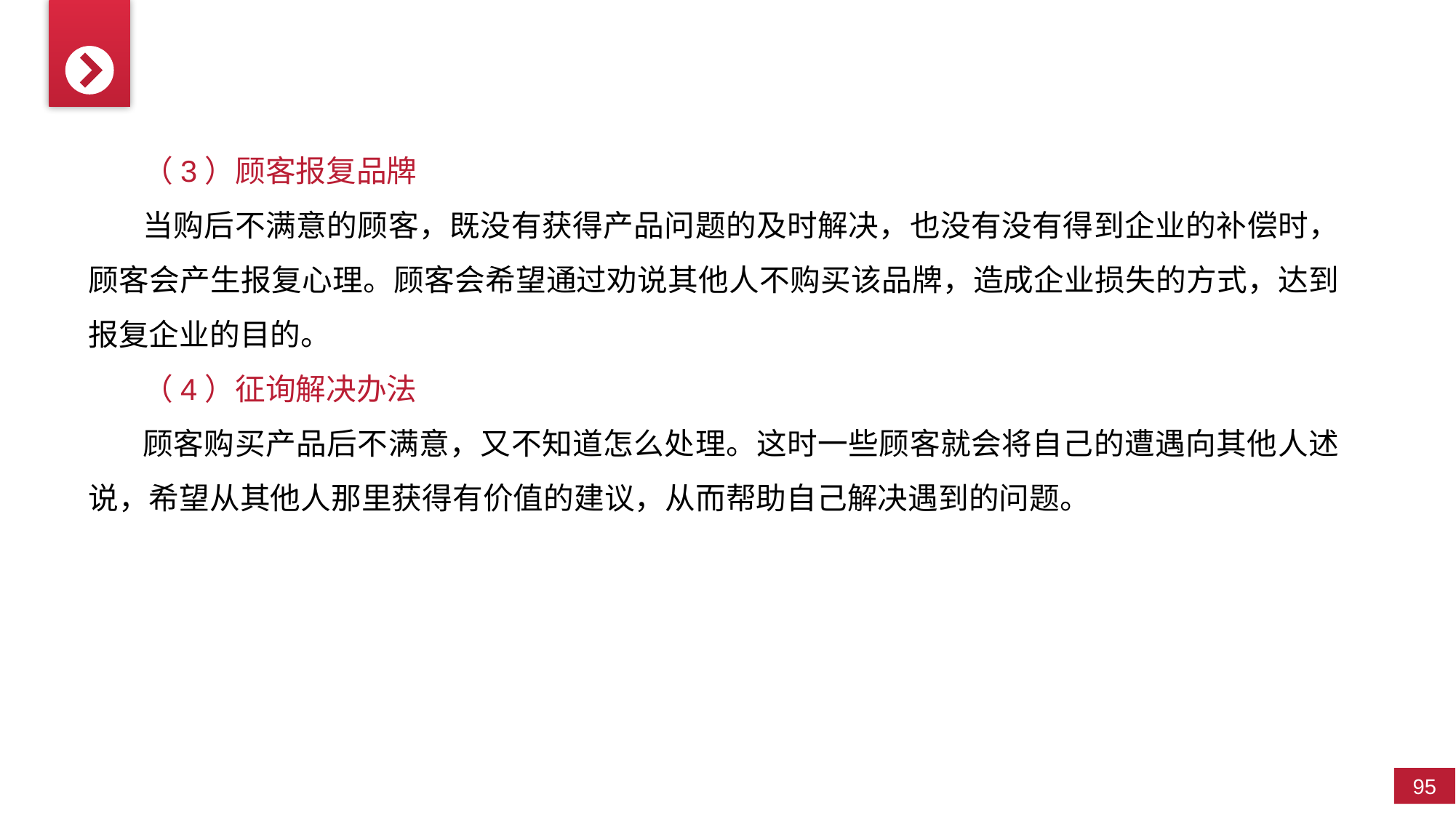

（3）顾客报复品牌
当购后不满意的顾客，既没有获得产品问题的及时解决，也没有没有得到企业的补偿时，顾客会产生报复心理。顾客会希望通过劝说其他人不购买该品牌，造成企业损失的方式，达到报复企业的目的。
（4）征询解决办法
顾客购买产品后不满意，又不知道怎么处理。这时一些顾客就会将自己的遭遇向其他人述说，希望从其他人那里获得有价值的建议，从而帮助自己解决遇到的问题。